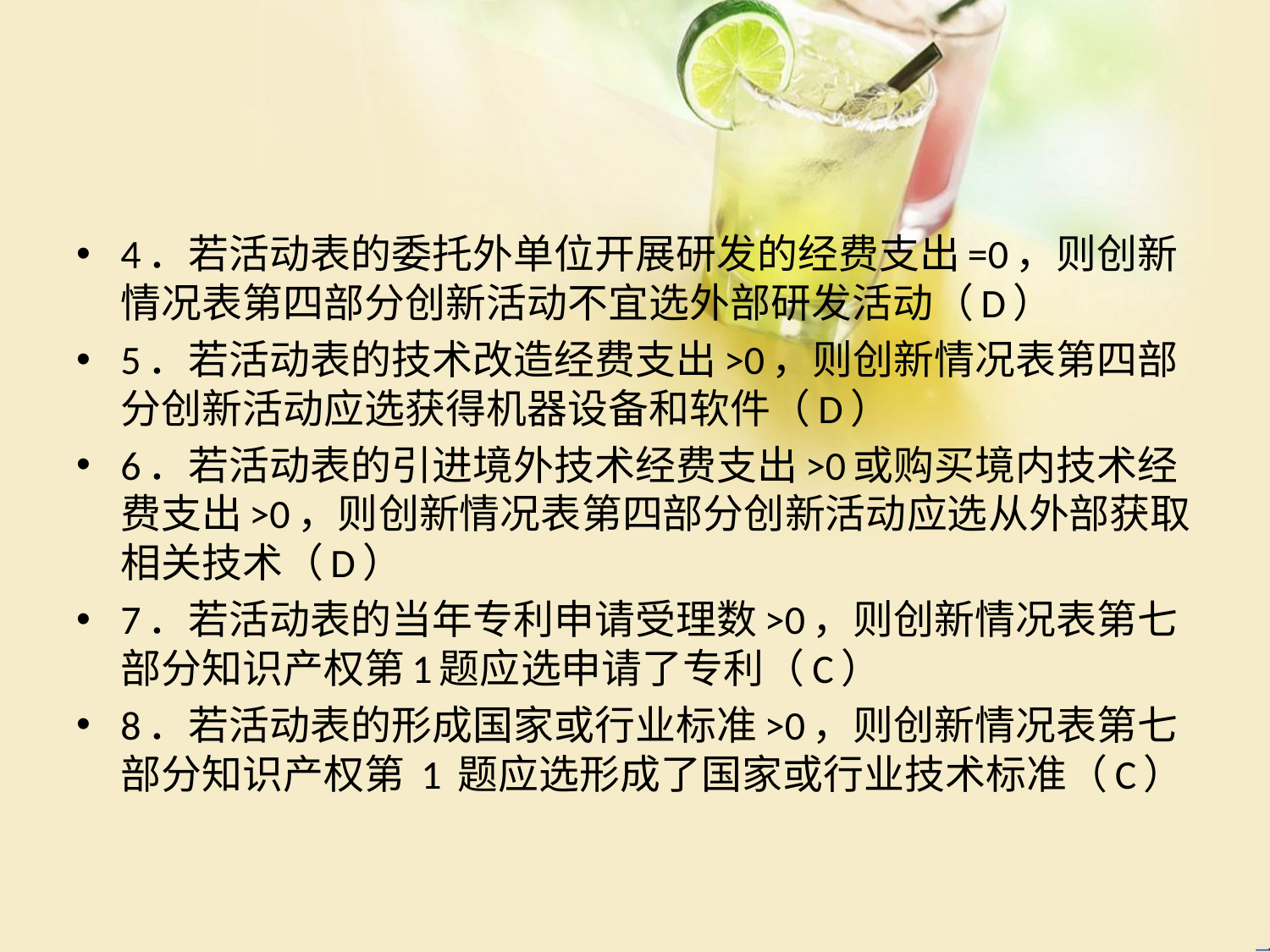

#
4．若活动表的委托外单位开展研发的经费支出=0，则创新情况表第四部分创新活动不宜选外部研发活动（D）
5．若活动表的技术改造经费支出>0，则创新情况表第四部分创新活动应选获得机器设备和软件（D）
6．若活动表的引进境外技术经费支出>0或购买境内技术经费支出>0，则创新情况表第四部分创新活动应选从外部获取相关技术（D）
7．若活动表的当年专利申请受理数>0，则创新情况表第七部分知识产权第1题应选申请了专利（C）
8．若活动表的形成国家或行业标准>0，则创新情况表第七部分知识产权第 1 题应选形成了国家或行业技术标准（C）